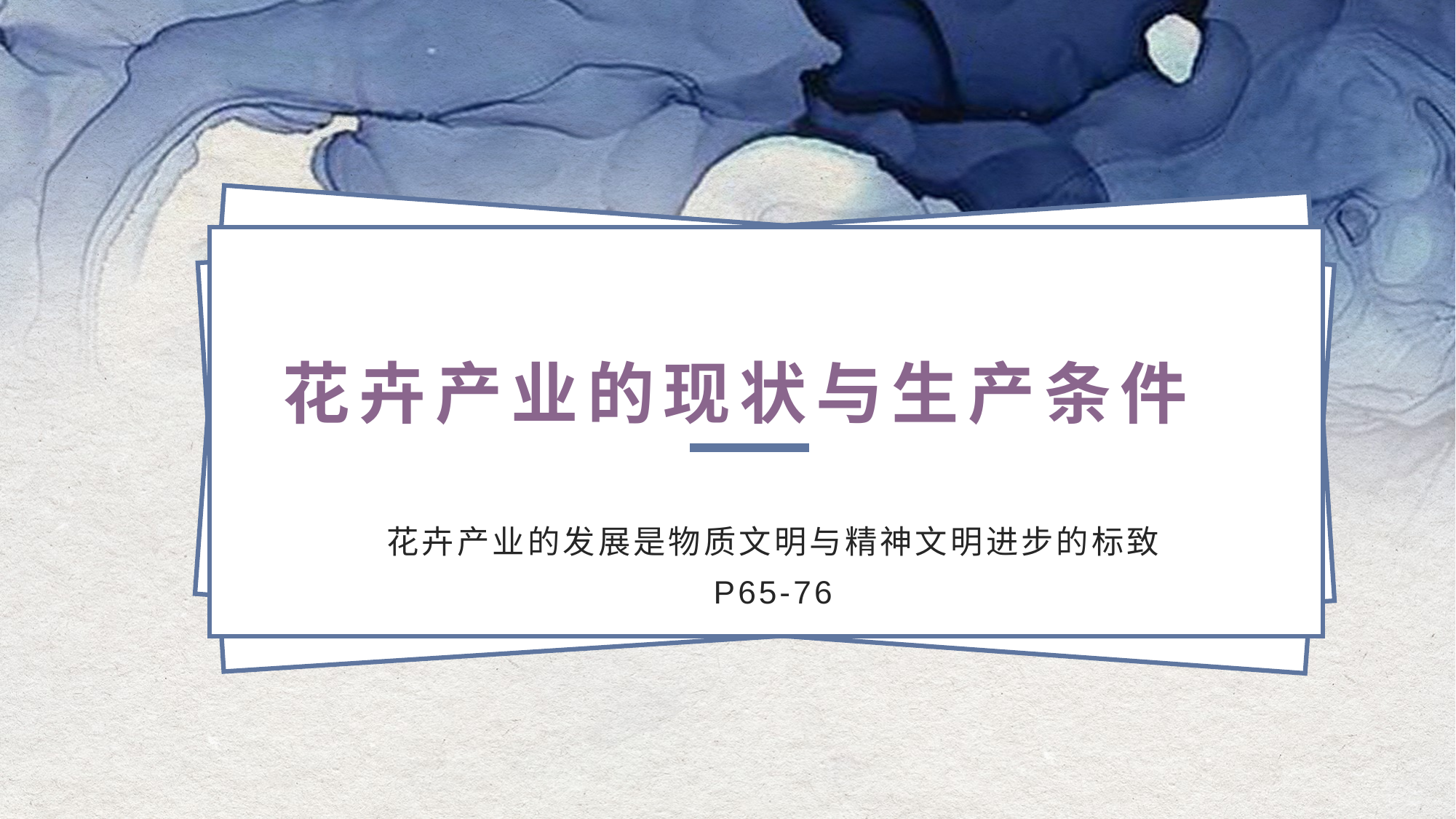

# 花卉产业的现状与生产条件
花卉产业的发展是物质文明与精神文明进步的标致
P65-76